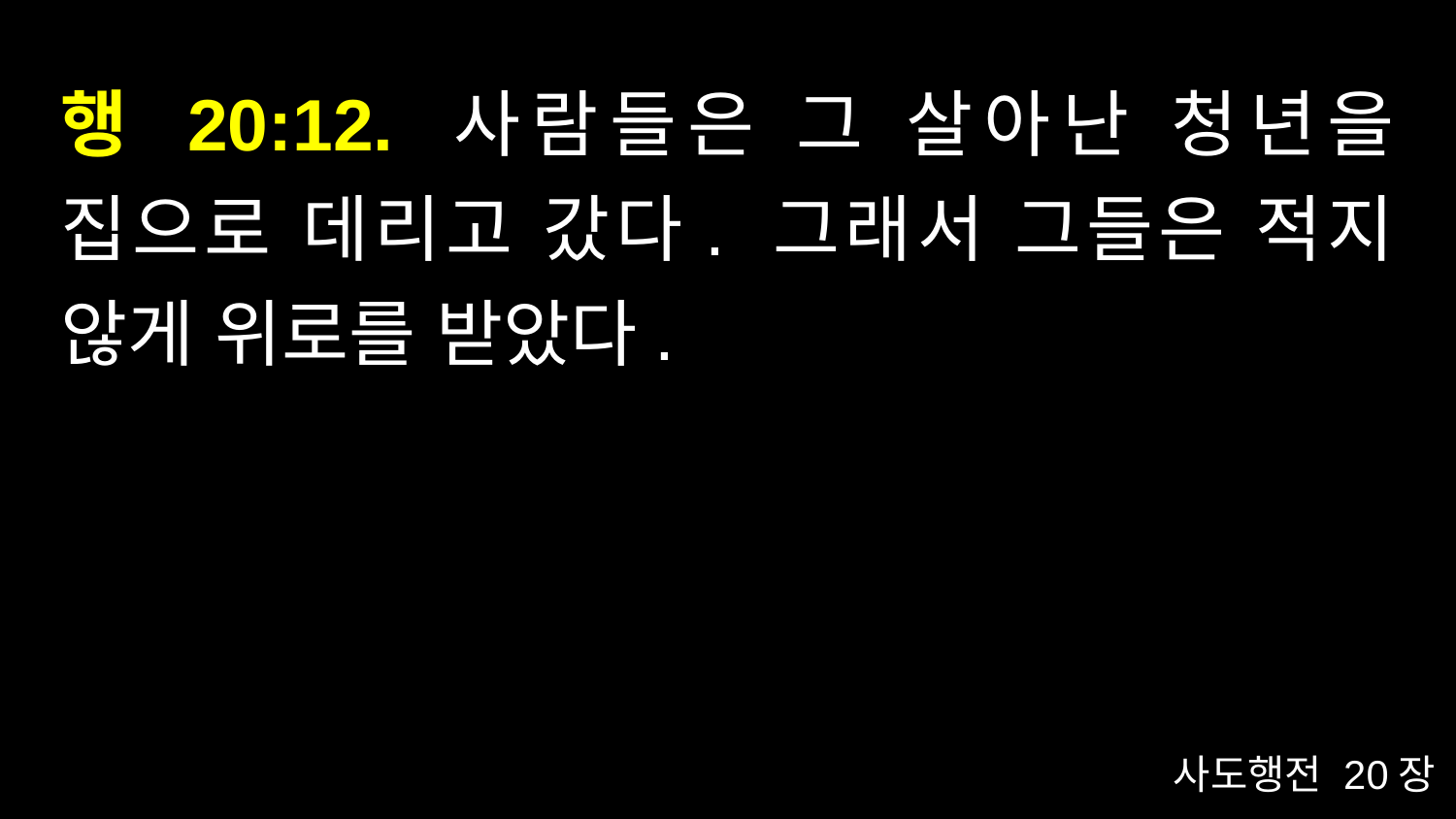

# 행 20:12. 사람들은 그 살아난 청년을 집으로 데리고 갔다. 그래서 그들은 적지 않게 위로를 받았다.
사도행전 20장